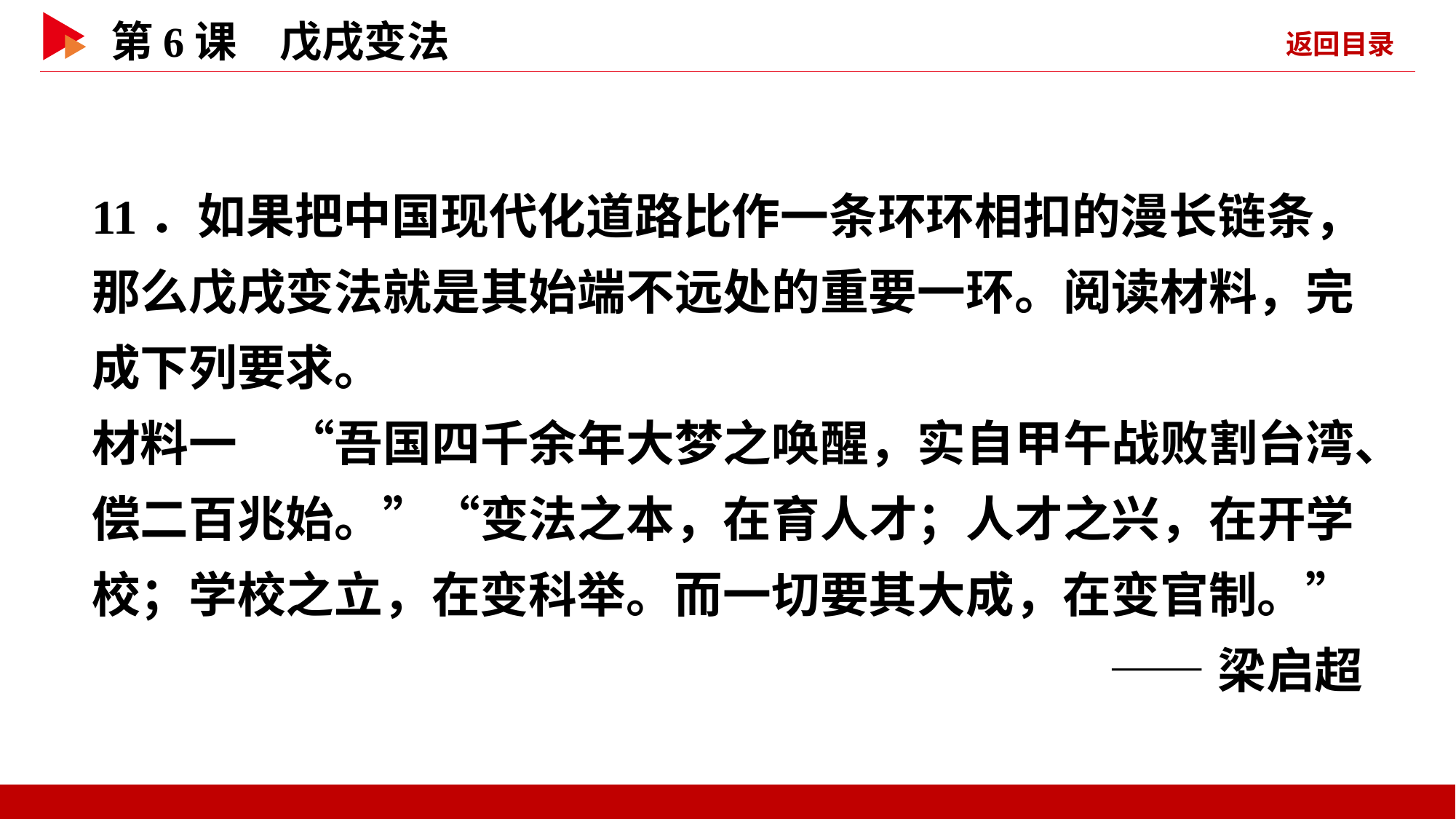

11．如果把中国现代化道路比作一条环环相扣的漫长链条，那么戊戌变法就是其始端不远处的重要一环。阅读材料，完成下列要求。
材料一　“吾国四千余年大梦之唤醒，实自甲午战败割台湾、偿二百兆始。”“变法之本，在育人才；人才之兴，在开学校；学校之立，在变科举。而一切要其大成，在变官制。”
——梁启超